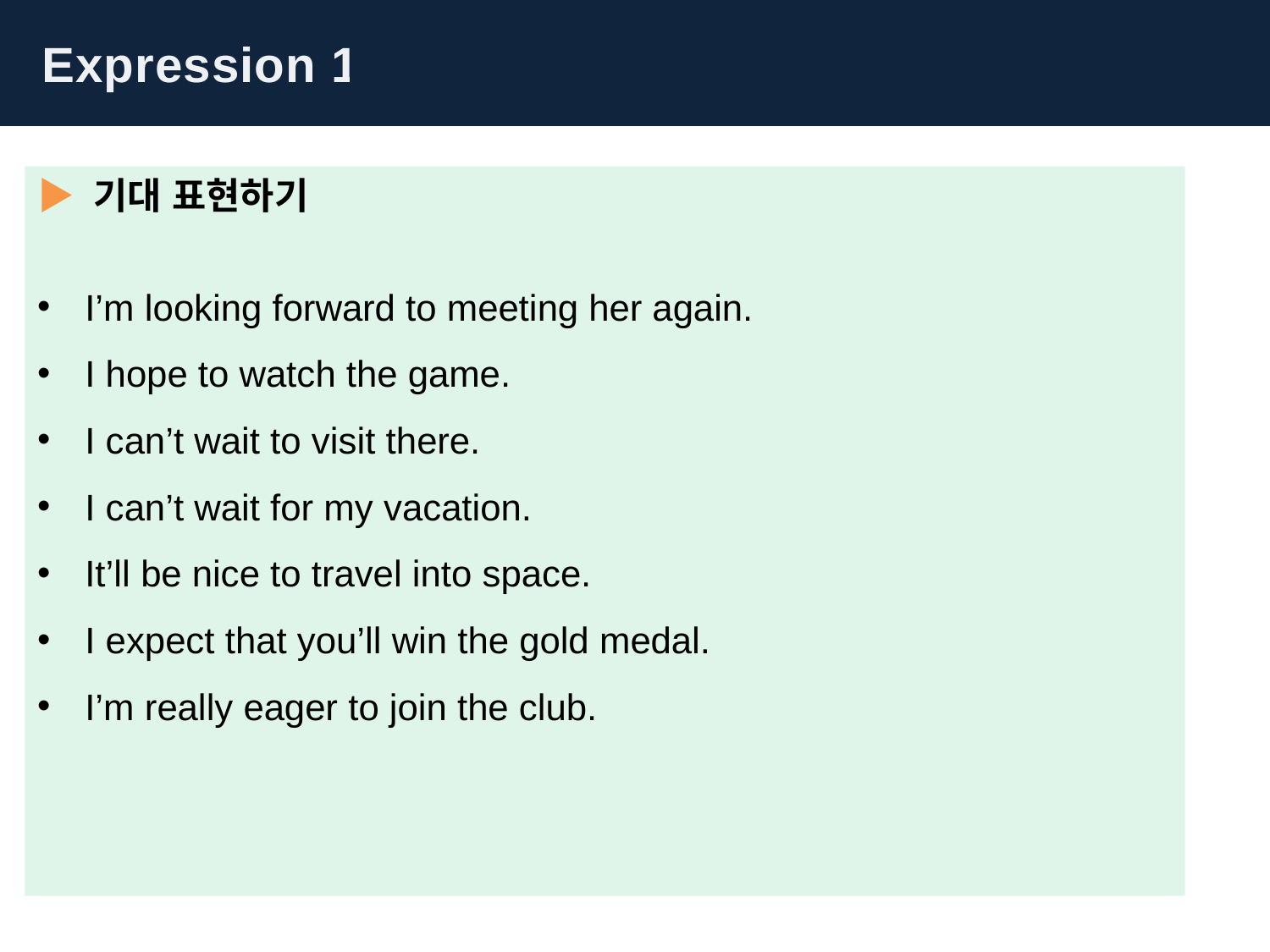

Expression 1
▶ 기대 표현하기

I’m looking forward to meeting her again.
I hope to watch the game.
I can’t wait to visit there.
I can’t wait for my vacation.
It’ll be nice to travel into space.
I expect that you’ll win the gold medal.
I’m really eager to join the club.